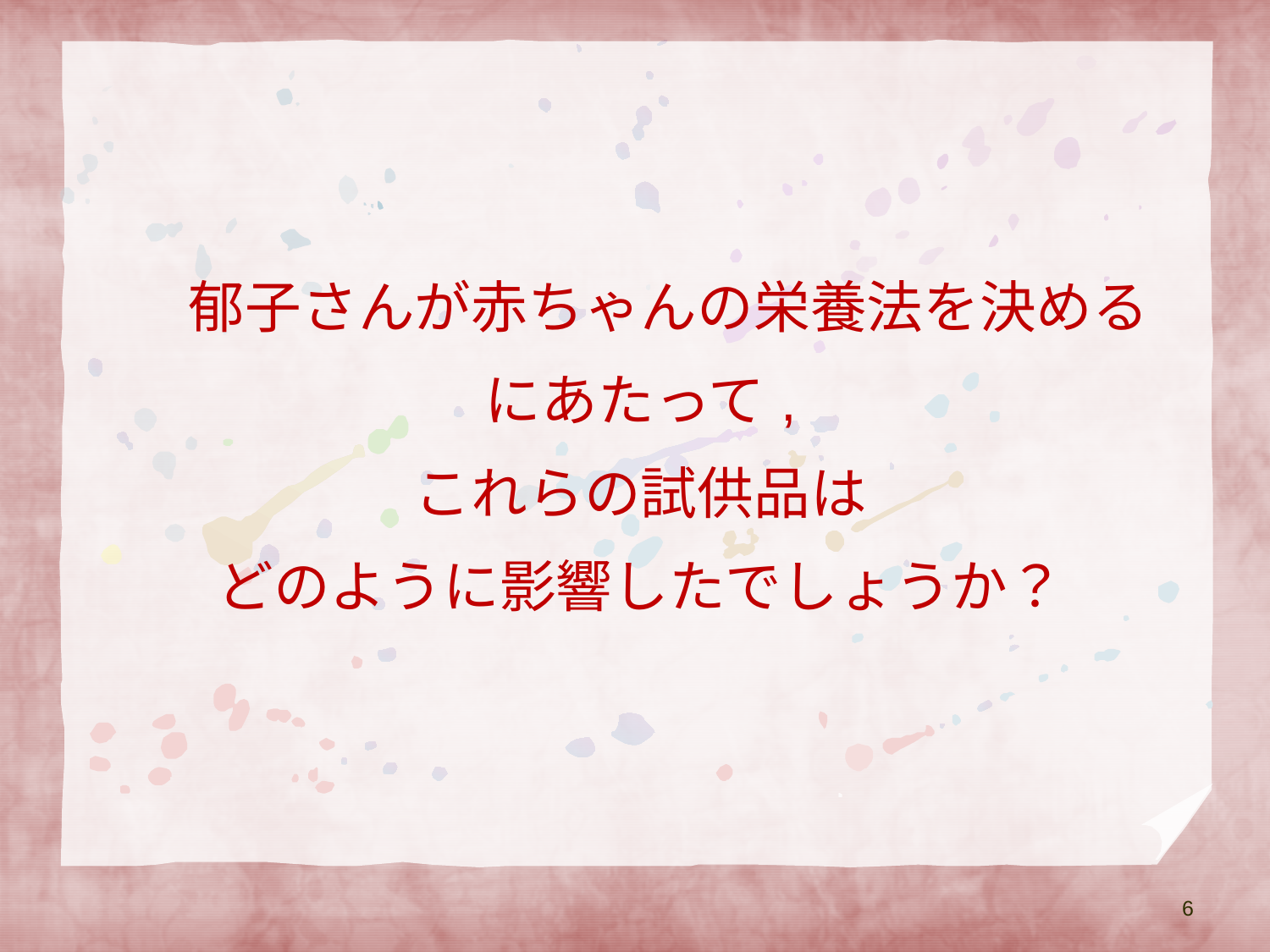

郁子さんが赤ちゃんの栄養法を決める
にあたって,
これらの試供品は
どのように影響したでしょうか？
6